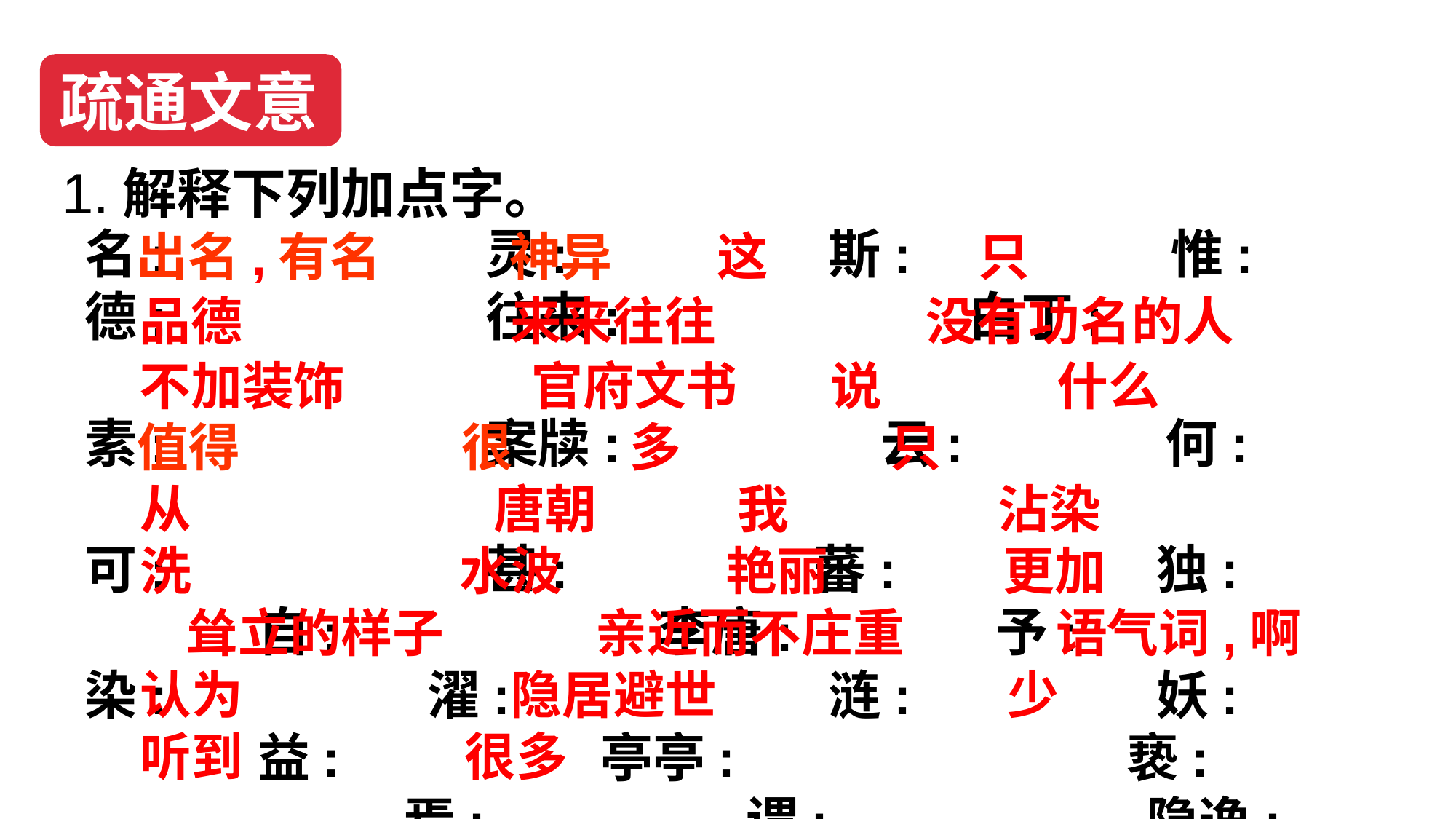

疏通文意
1.解释下列加点字。
名:                     灵:                 斯:                 惟:
德:                     往来:                       白丁:
素:                     案牍:                 云:             何:
可:                     甚:                蕃:                 独:                 自:                     李唐:             予:                 染:                 濯:                     涟:                妖:                 益:                 亭亭:                          亵:                             焉:                 谓:                     隐逸:                                  鲜:
闻:                     众:
            出名,有名           神异         这                  只
          品德                       来来往往                  没有功名的人
          不加装饰                官府文书        说               什么
            值得                   很          多                  只
          从                          唐朝            我                  沾染
          洗                       水波              艳丽               更加
              耸立的样子             亲近而不庄重             语气词,啊
          认为                       隐居避世                         少
          听到                   很多